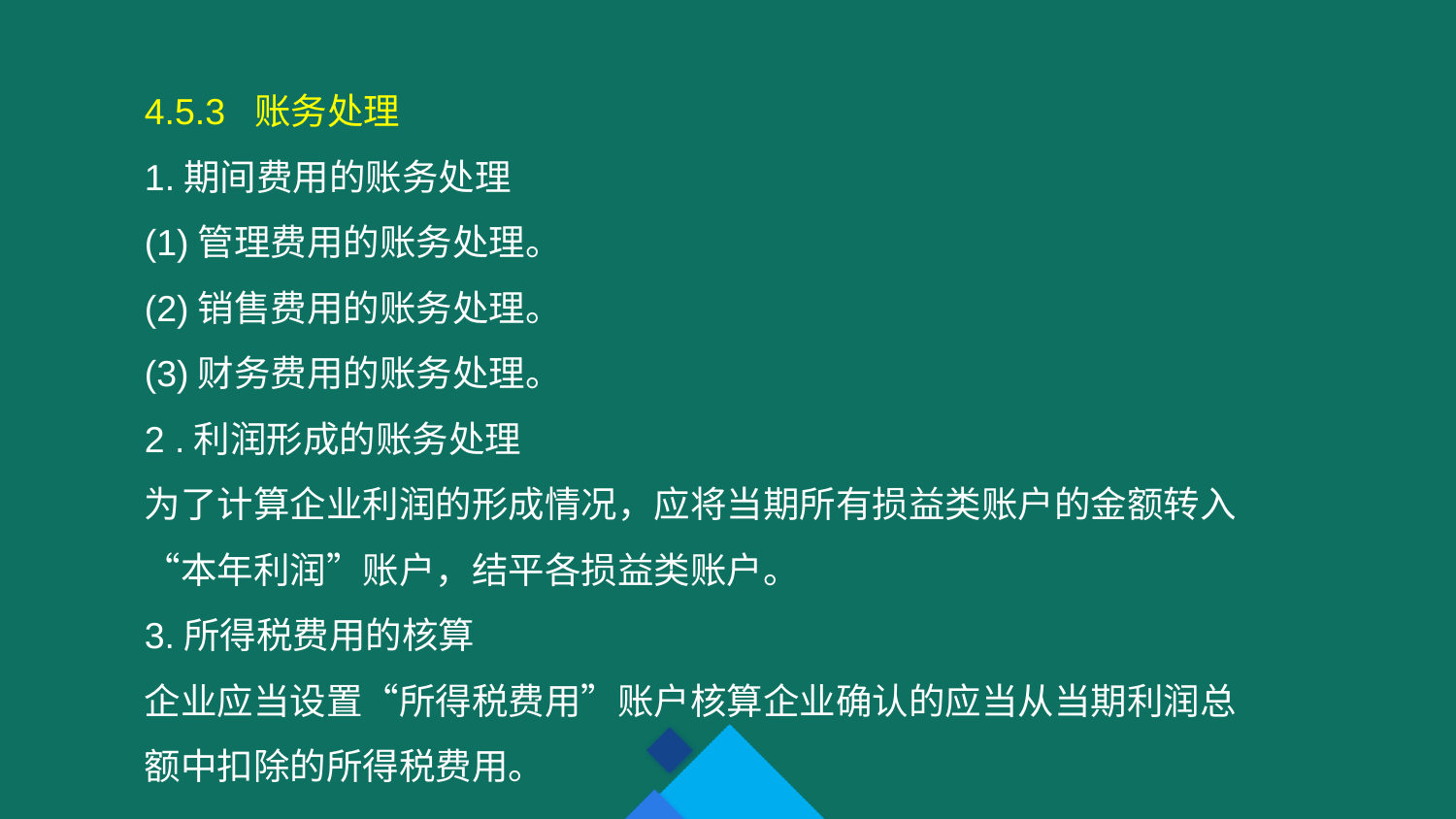

4.5.3  账务处理
1.期间费用的账务处理
(1)管理费用的账务处理。
(2)销售费用的账务处理。
(3)财务费用的账务处理。
2 .利润形成的账务处理
为了计算企业利润的形成情况，应将当期所有损益类账户的金额转入“本年利润”账户，结平各损益类账户。
3.所得税费用的核算
企业应当设置“所得税费用”账户核算企业确认的应当从当期利润总额中扣除的所得税费用。